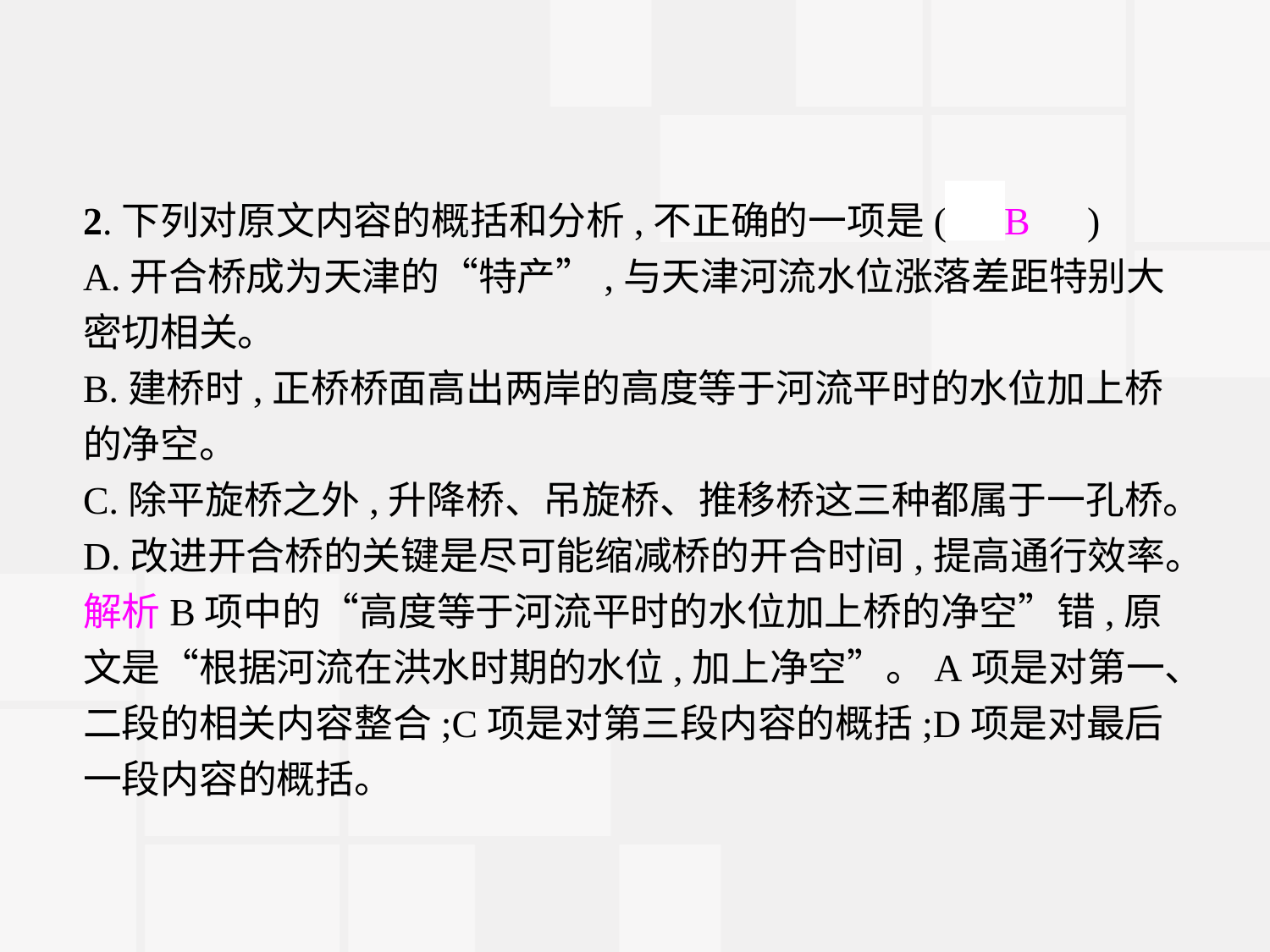

2.下列对原文内容的概括和分析,不正确的一项是(　B　)
A.开合桥成为天津的“特产”,与天津河流水位涨落差距特别大密切相关。
B.建桥时,正桥桥面高出两岸的高度等于河流平时的水位加上桥的净空。
C.除平旋桥之外,升降桥、吊旋桥、推移桥这三种都属于一孔桥。
D.改进开合桥的关键是尽可能缩减桥的开合时间,提高通行效率。
解析B项中的“高度等于河流平时的水位加上桥的净空”错,原文是“根据河流在洪水时期的水位,加上净空”。A项是对第一、二段的相关内容整合;C项是对第三段内容的概括;D项是对最后一段内容的概括。